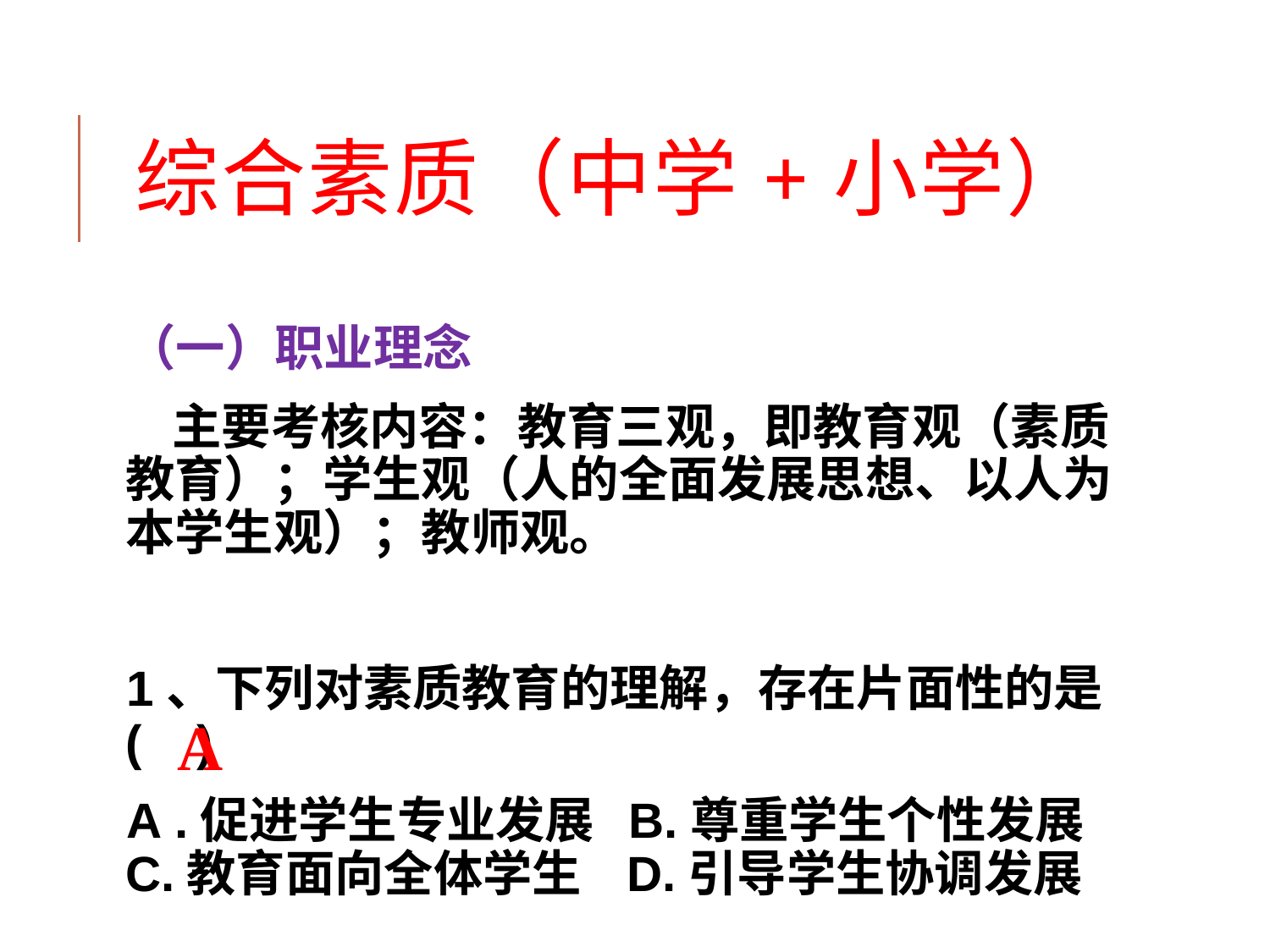

# 综合素质（中学+小学）
（一）职业理念
   主要考核内容：教育三观，即教育观（素质教育）；学生观（人的全面发展思想、以人为本学生观）；教师观。

1、下列对素质教育的理解，存在片面性的是(    )
A .促进学生专业发展  B.尊重学生个性发展  C.教育面向全体学生   D.引导学生协调发展

A